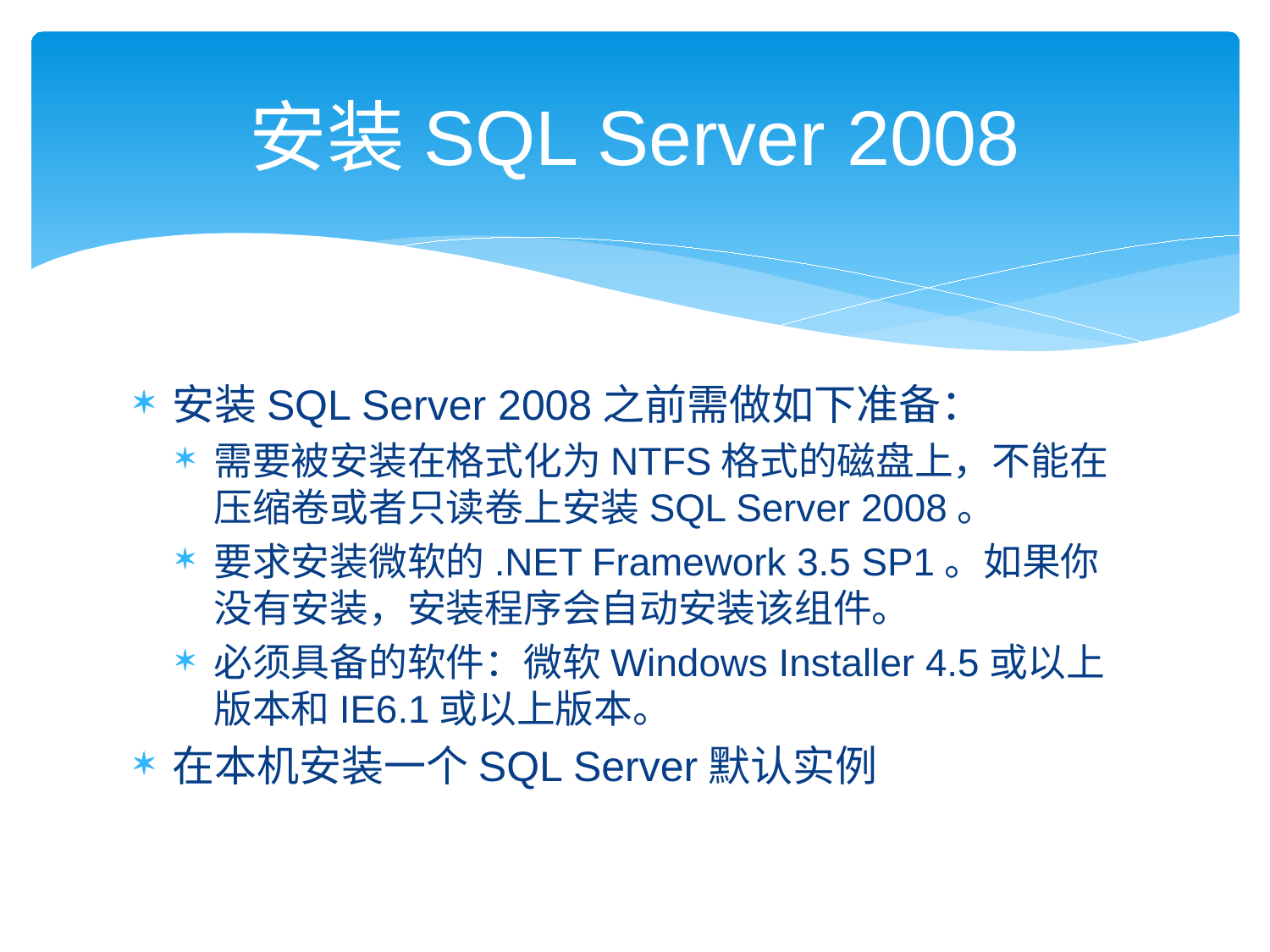

# 安装SQL Server 2008
安装SQL Server 2008之前需做如下准备：
需要被安装在格式化为NTFS格式的磁盘上，不能在压缩卷或者只读卷上安装SQL Server 2008。
要求安装微软的.NET Framework 3.5 SP1。如果你没有安装，安装程序会自动安装该组件。
必须具备的软件：微软Windows Installer 4.5或以上版本和IE6.1或以上版本。
在本机安装一个SQL Server默认实例